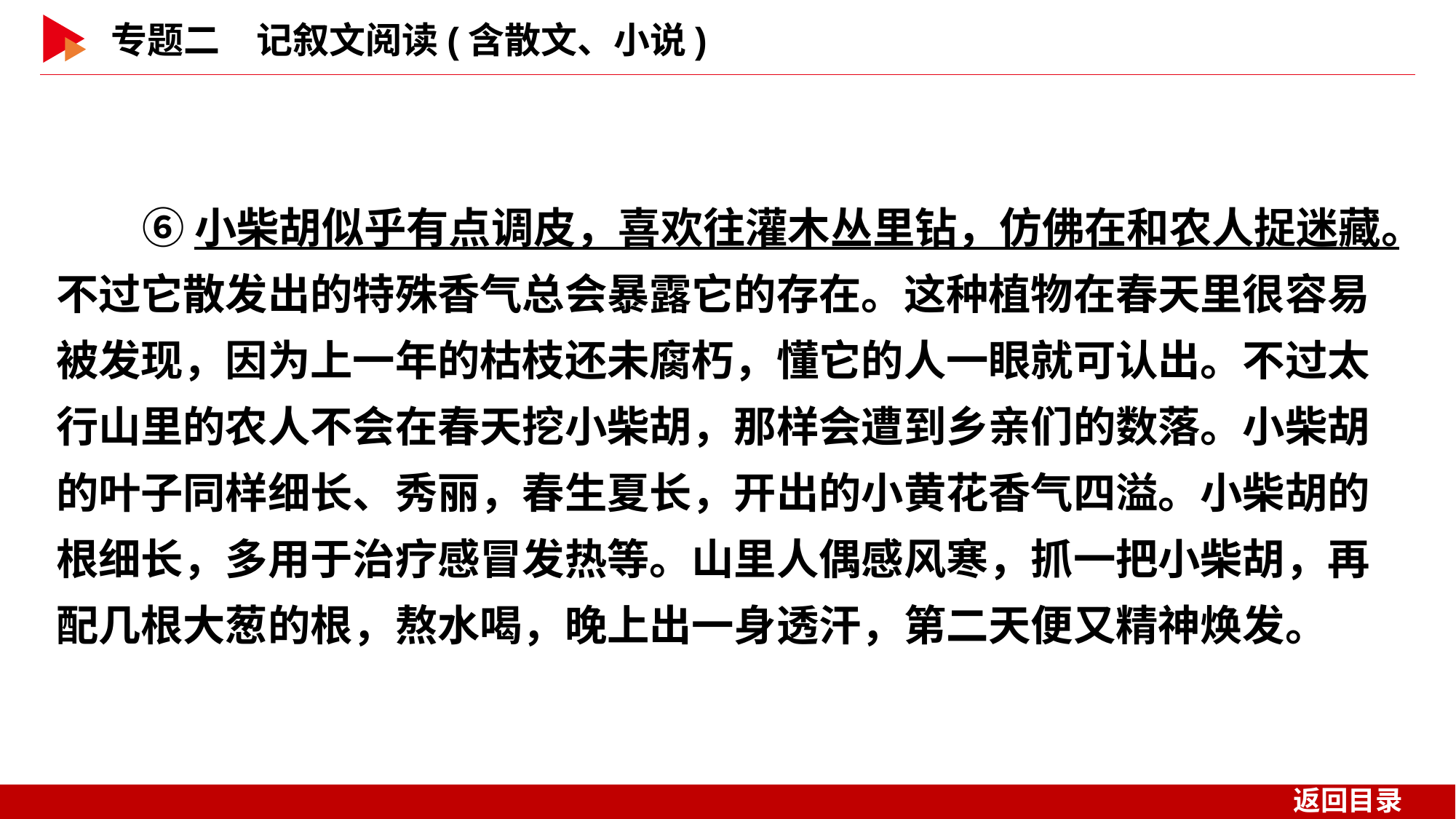

⑥小柴胡似乎有点调皮，喜欢往灌木丛里钻，仿佛在和农人捉迷藏。不过它散发出的特殊香气总会暴露它的存在。这种植物在春天里很容易被发现，因为上一年的枯枝还未腐朽，懂它的人一眼就可认出。不过太行山里的农人不会在春天挖小柴胡，那样会遭到乡亲们的数落。小柴胡的叶子同样细长、秀丽，春生夏长，开出的小黄花香气四溢。小柴胡的根细长，多用于治疗感冒发热等。山里人偶感风寒，抓一把小柴胡，再配几根大葱的根，熬水喝，晚上出一身透汗，第二天便又精神焕发。